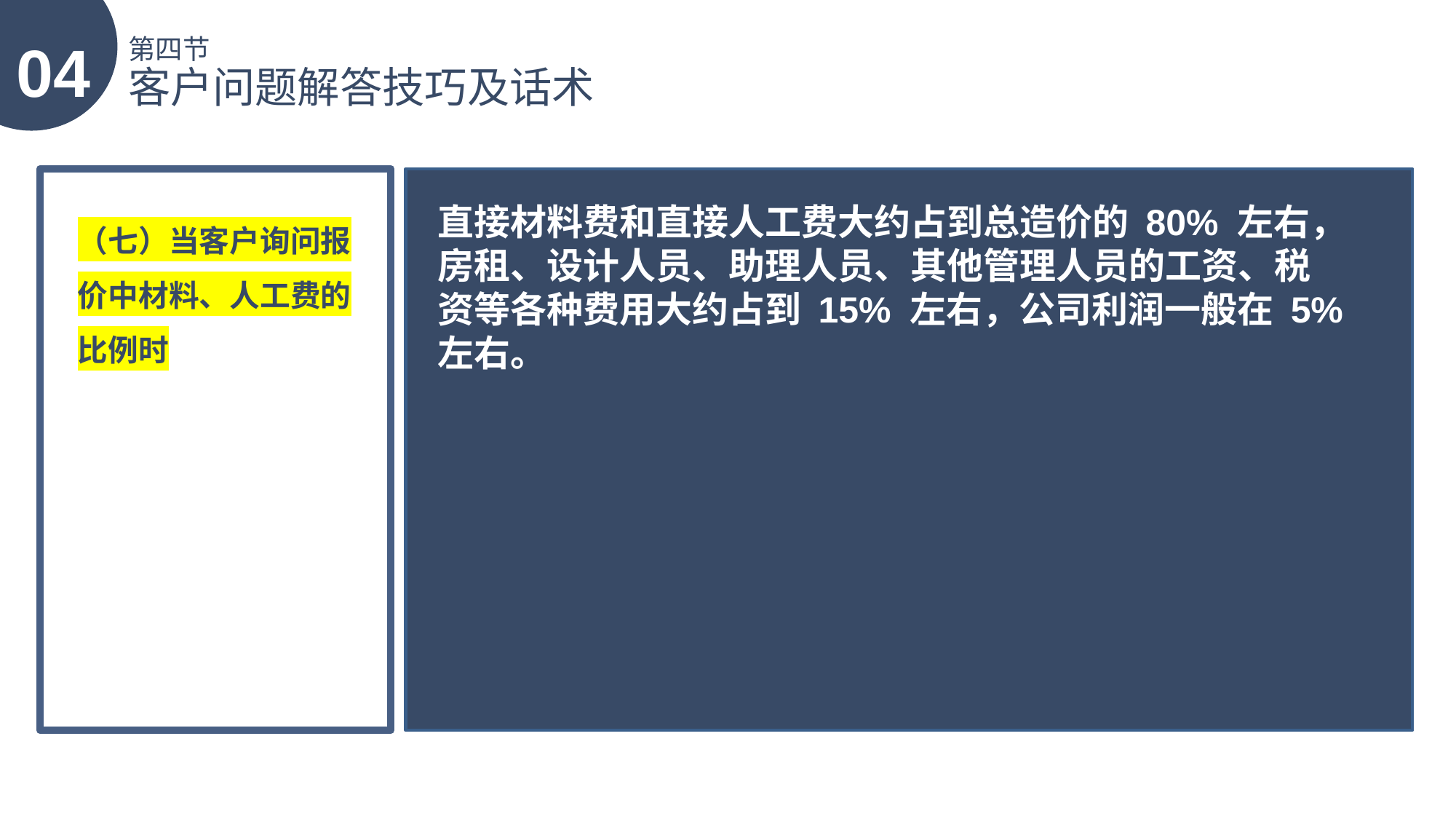

04
第四节
客户问题解答技巧及话术

直接材料费和直接人工费大约占到总造价的 80% 左右，房租、设计人员、助理人员、其他管理人员的工资、税资等各种费用大约占到 15% 左右，公司利润一般在 5% 左右。
（七）当客户询问报价中材料、人工费的比例时